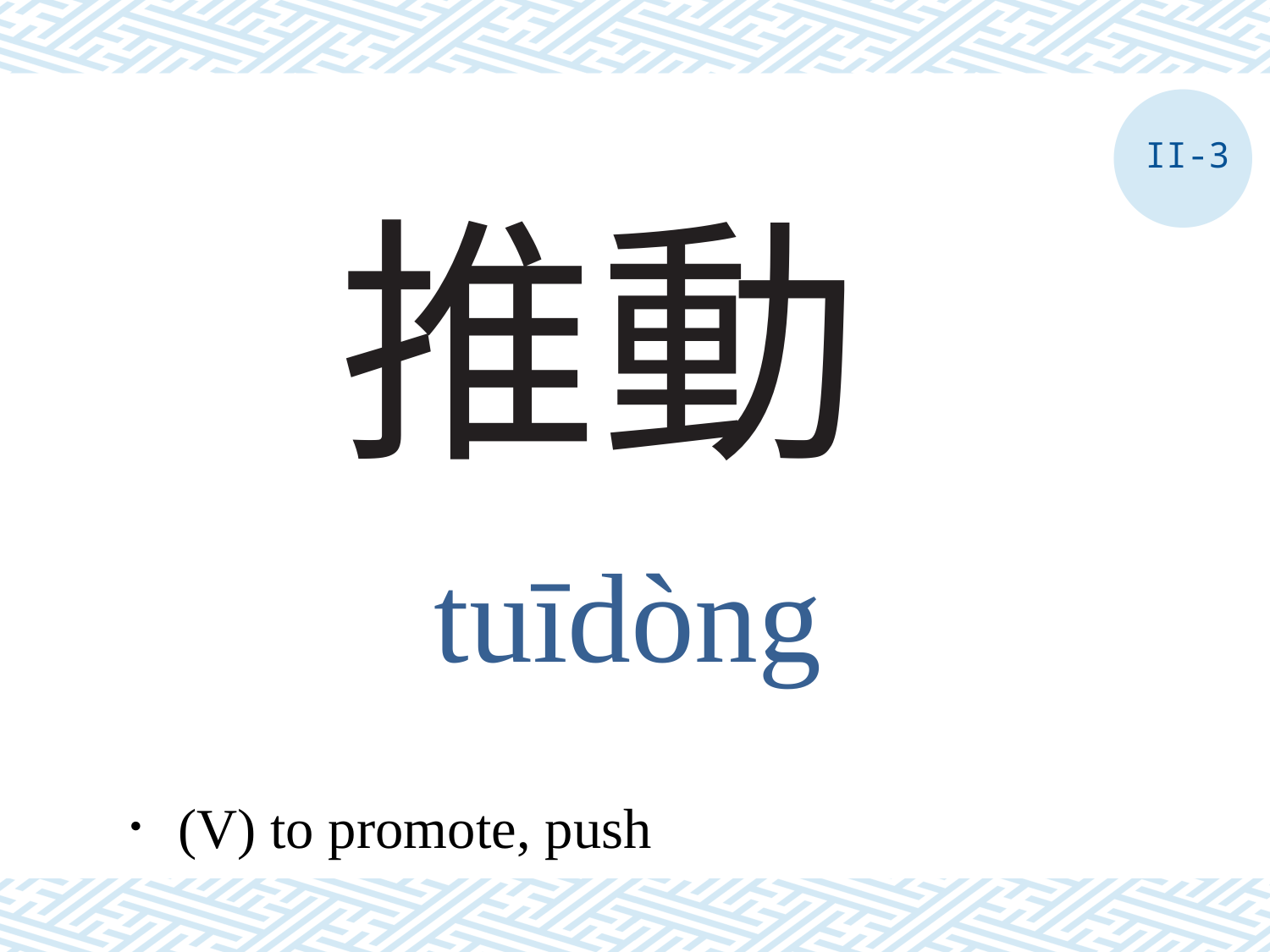

II-3

# 推動
tuīdòng
．(V) to promote, push